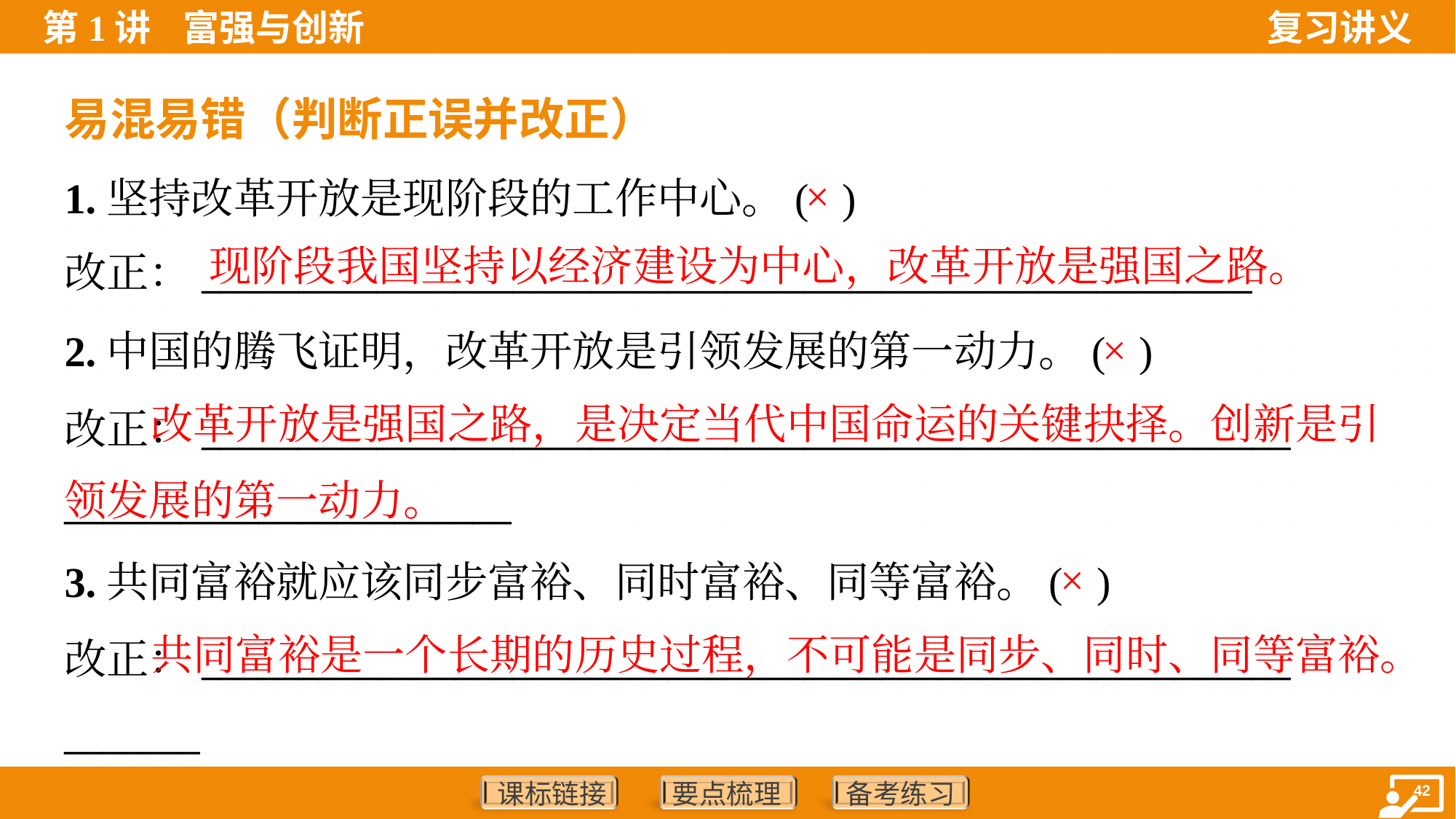

易混易错（判断正误并改正）
1.坚持改革开放是现阶段的工作中心。(   )
改正：______________________________________________________
×
现阶段我国坚持以经济建设为中心，改革开放是强国之路。
2.中国的腾飞证明，改革开放是引领发展的第一动力。(   )
改正：________________________________________________________
_______________________
×
       改革开放是强国之路，是决定当代中国命运的关键抉择。创新是引领发展的第一动力。
3.共同富裕就应该同步富裕、同时富裕、同等富裕。(   )
改正：________________________________________________________
_______
×
       共同富裕是一个长期的历史过程，不可能是同步、同时、同等富裕。